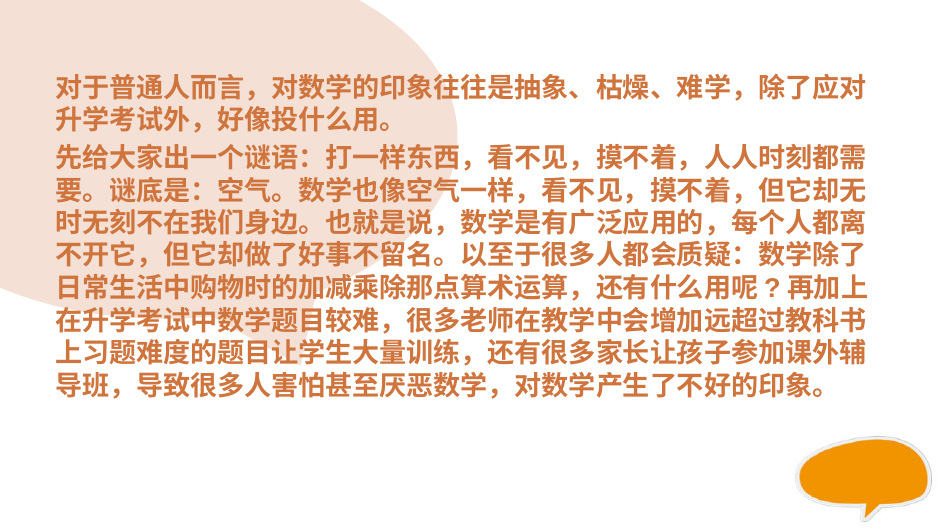

对于普通人而言，对数学的印象往往是抽象、枯燥、难学，除了应对升学考试外，好像投什么用。
先给大家出一个谜语：打一样东西，看不见，摸不着，人人时刻都需要。谜底是：空气。数学也像空气一样，看不见，摸不着，但它却无时无刻不在我们身边。也就是说，数学是有广泛应用的，每个人都离不开它，但它却做了好事不留名。以至于很多人都会质疑：数学除了日常生活中购物时的加减乘除那点算术运算，还有什么用呢?再加上在升学考试中数学题目较难，很多老师在教学中会增加远超过教科书上习题难度的题目让学生大量训练，还有很多家长让孩子参加课外辅导班，导致很多人害怕甚至厌恶数学，对数学产生了不好的印象。